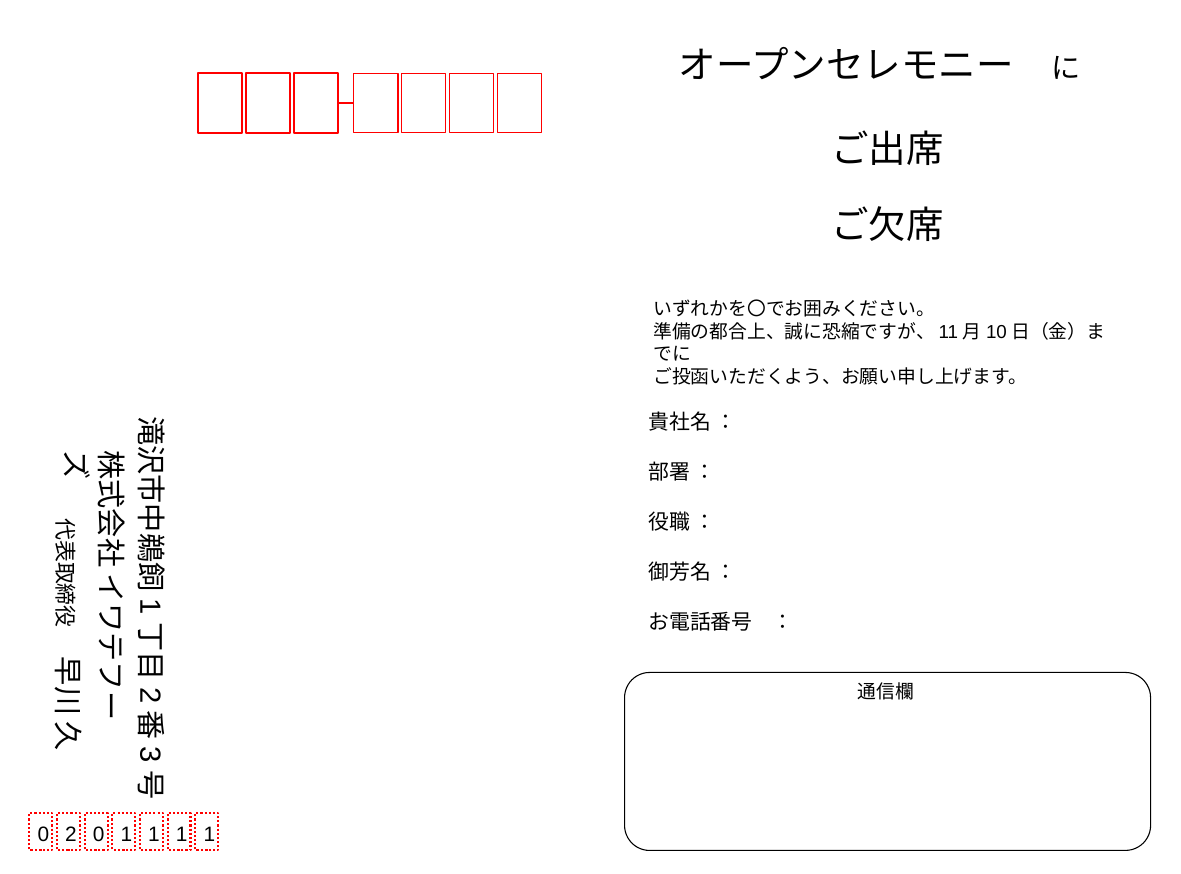

往信用
オープンセレモニー　に

ご出席
ご欠席
いずれかを〇でお囲みください。
準備の都合上、誠に恐縮ですが、11月10日（金）までに
ご投函いただくよう、お願い申し上げます。
貴社名 ：

部署 ：

役職 ：

御芳名 ：

お電話番号　：
滝沢市中鵜飼1丁目2番3号
株式会社 イワテフーズ
代表取締役　早川 久

通信欄
1
1
1
0
2
0
1